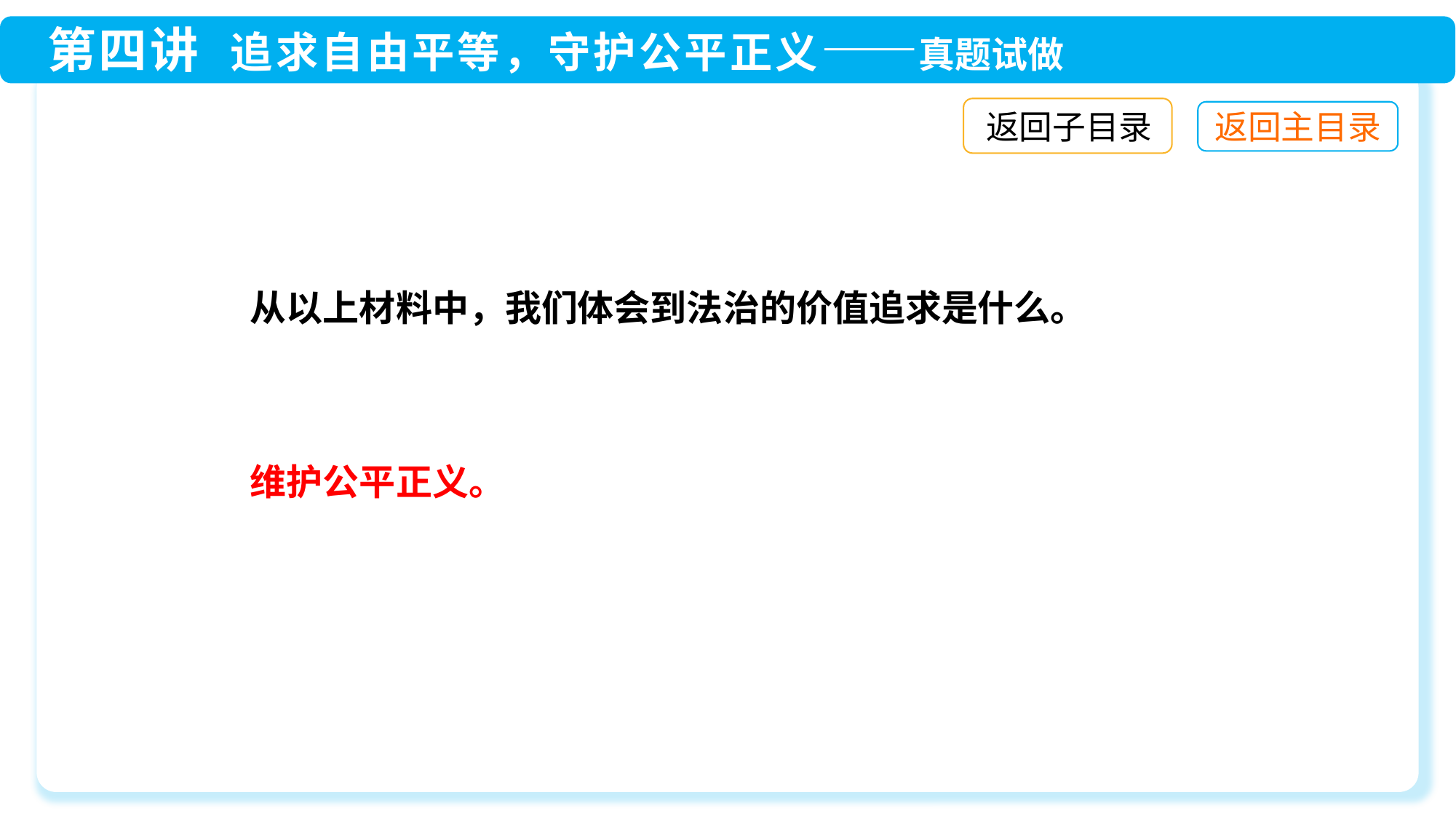

返回子目录

从以上材料中，我们体会到法治的价值追求是什么。
维护公平正义。